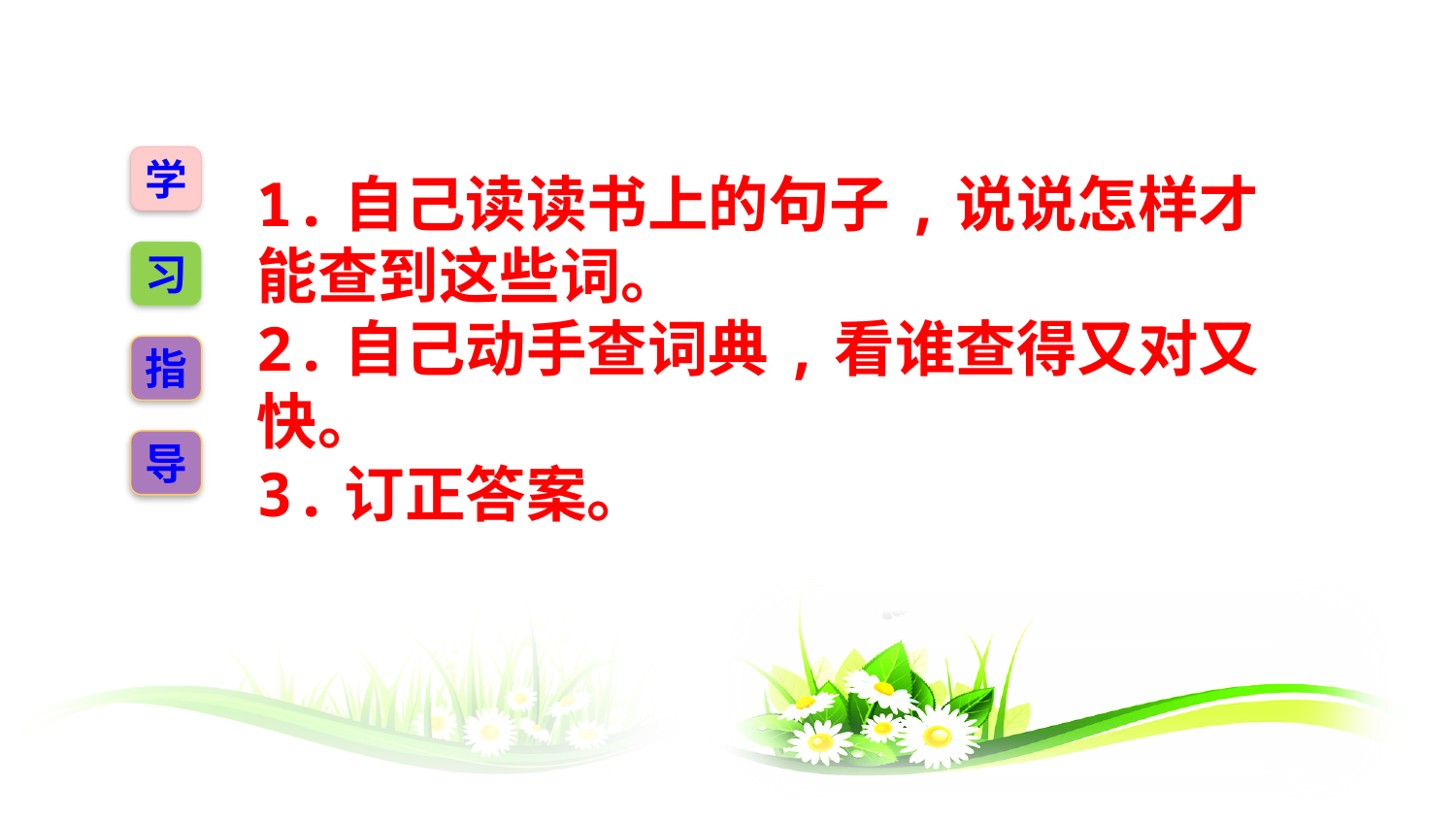

学
1.自己读读书上的句子,说说怎样才能查到这些词。
2.自己动手查词典,看谁查得又对又快。
3.订正答案。
习
指
导